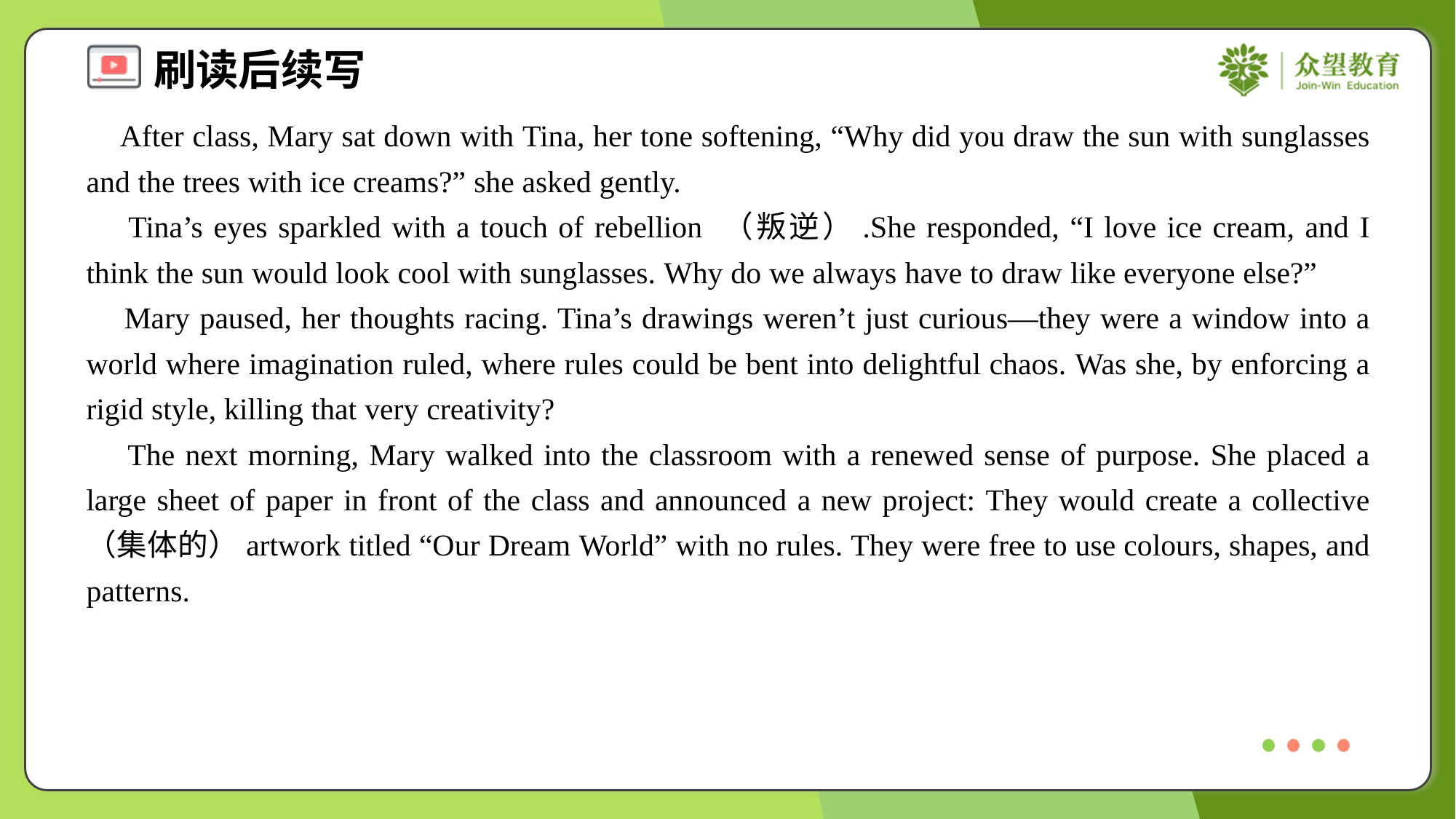

After class, Mary sat down with Tina, her tone softening, “Why did you draw the sun with sunglasses and the trees with ice creams?” she asked gently.
    Tina’s eyes sparkled with a touch of rebellion （叛逆）.She responded, “I love ice cream, and I think the sun would look cool with sunglasses. Why do we always have to draw like everyone else?”
    Mary paused, her thoughts racing. Tina’s drawings weren’t just curious—they were a window into a world where imagination ruled, where rules could be bent into delightful chaos. Was she, by enforcing a rigid style, killing that very creativity?
    The next morning, Mary walked into the classroom with a renewed sense of purpose. She placed a large sheet of paper in front of the class and announced a new project: They would create a collective （集体的）artwork titled “Our Dream World” with no rules. They were free to use colours, shapes, and patterns.